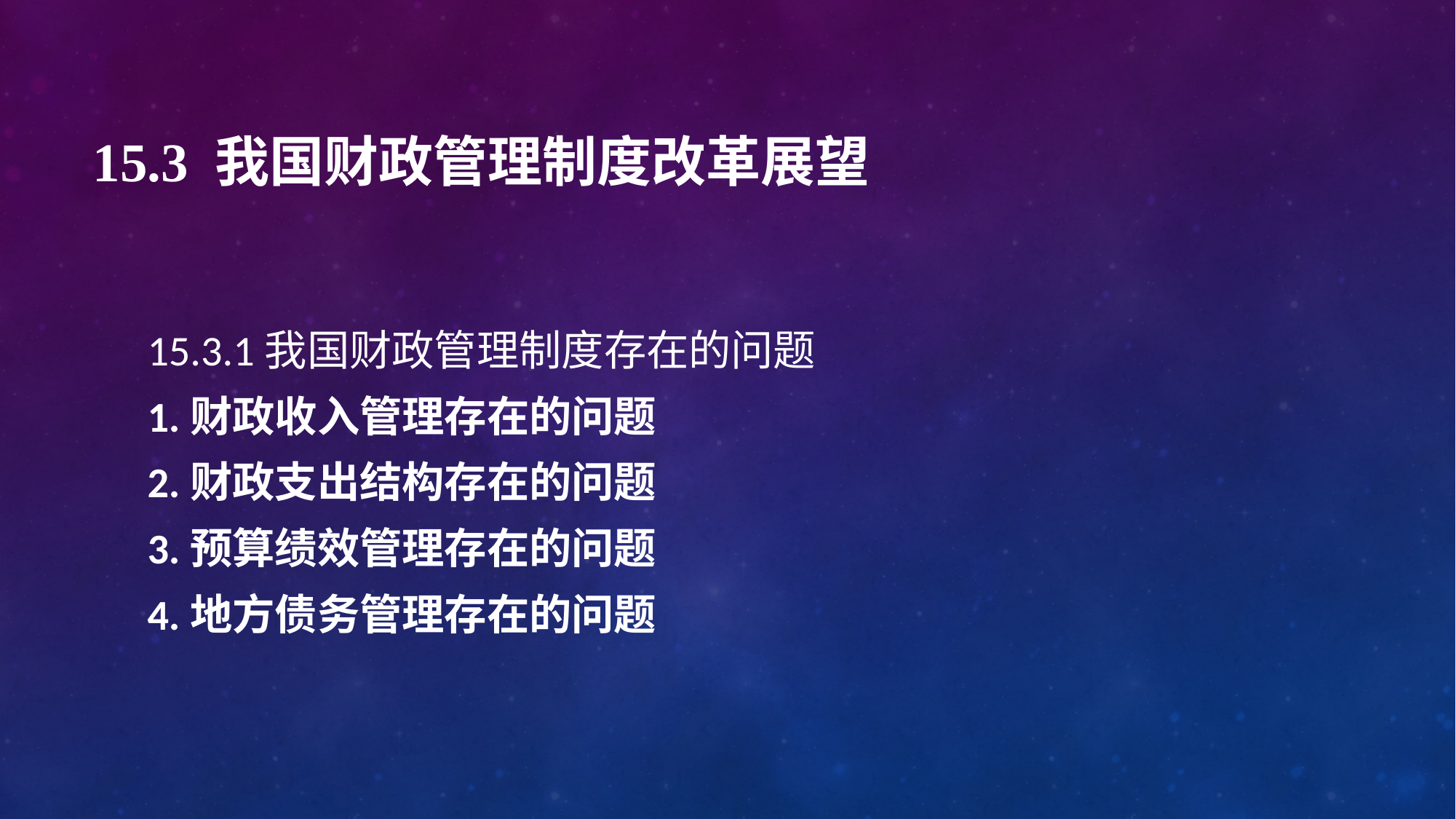

# 15.3 我国财政管理制度改革展望
15.3.1我国财政管理制度存在的问题
1.财政收入管理存在的问题
2.财政支出结构存在的问题
3.预算绩效管理存在的问题
4.地方债务管理存在的问题